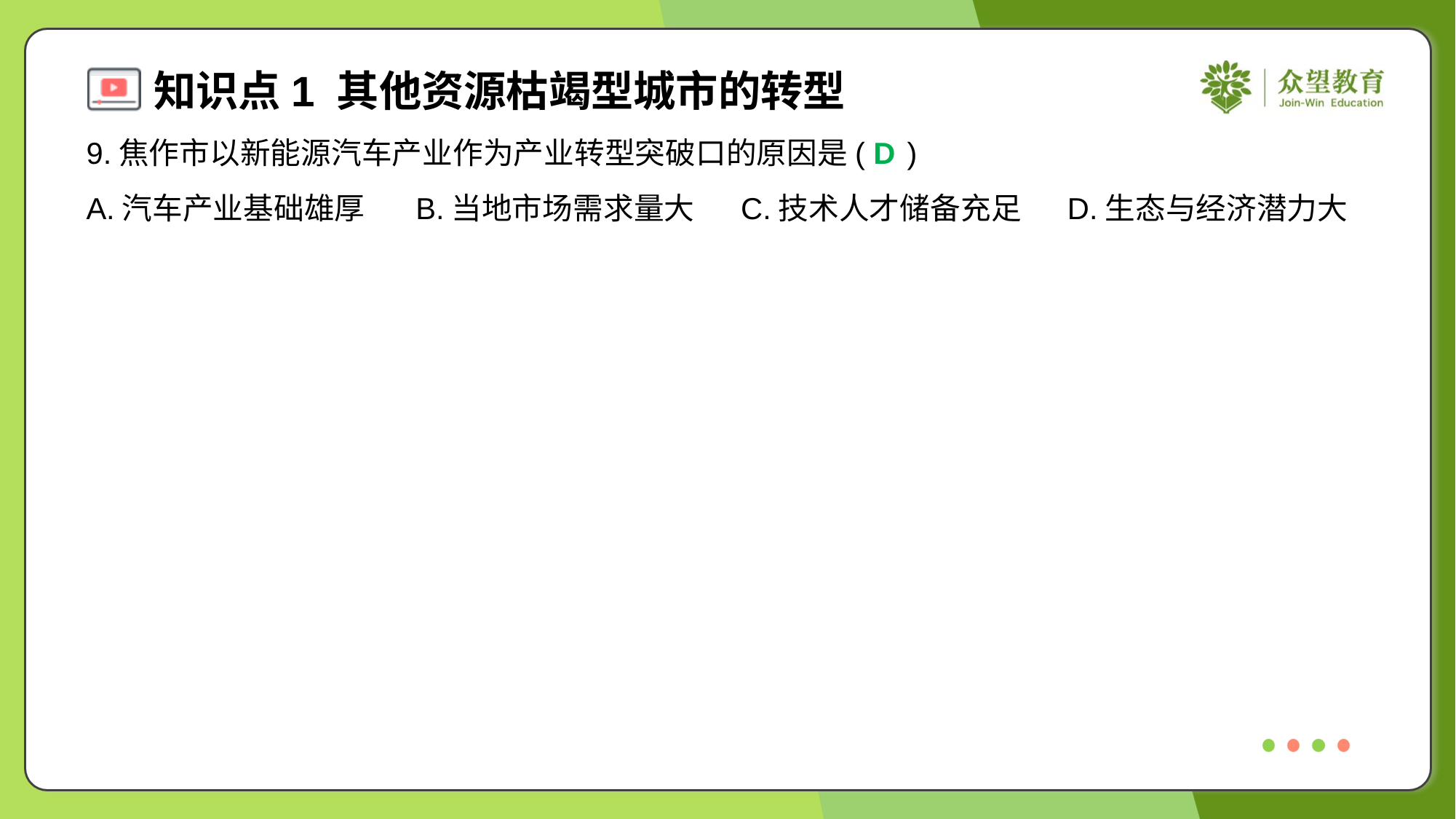

9.焦作市以新能源汽车产业作为产业转型突破口的原因是(     )
D
A.汽车产业基础雄厚	B.当地市场需求量大	C.技术人才储备充足	D.生态与经济潜力大